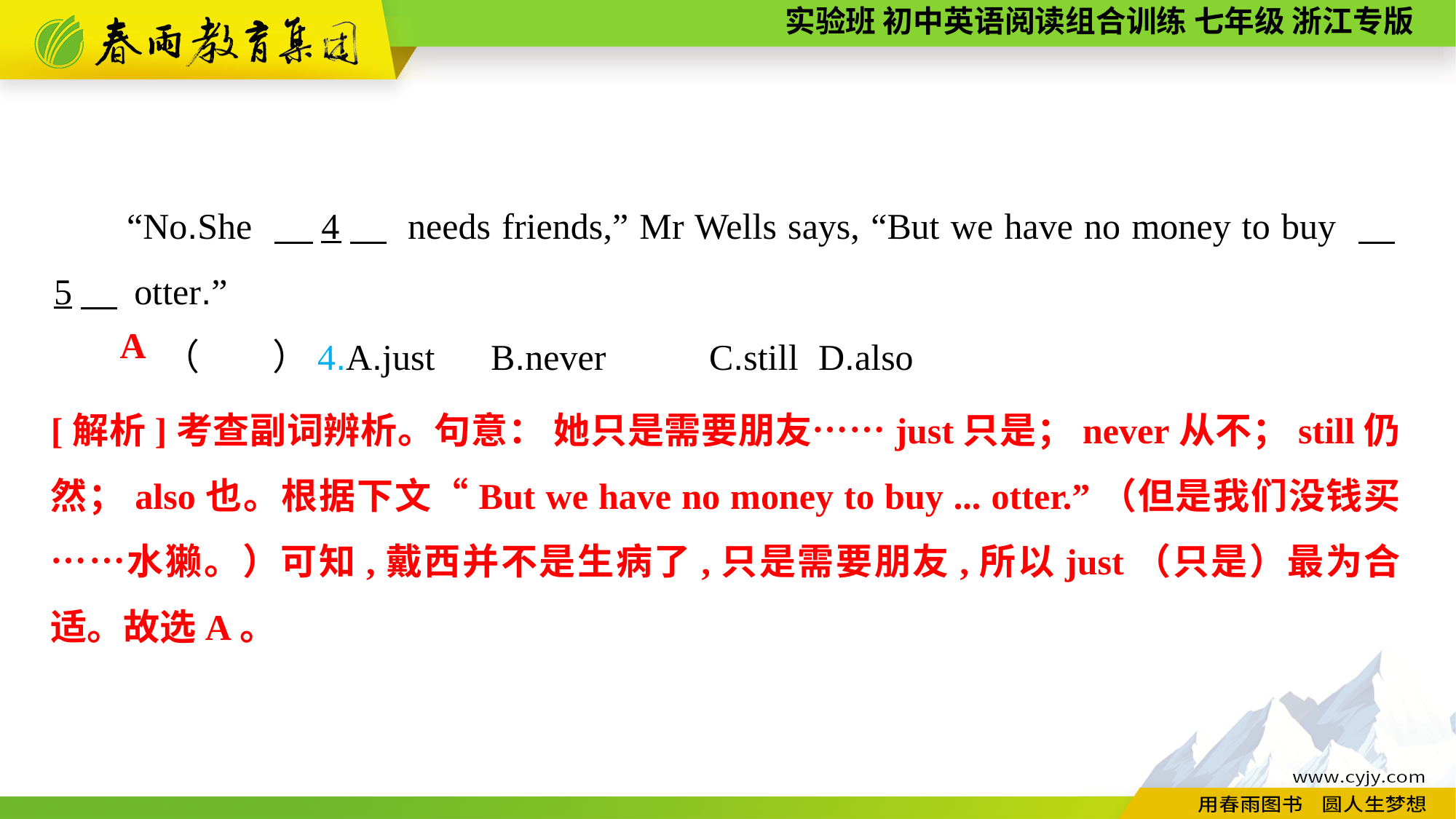

“No.She 　4　 needs friends,” Mr Wells says, “But we have no money to buy 　5　 otter.”
	（　　）4.A.just	B.never	C.still	D.also
A
[解析]考查副词辨析。句意： 她只是需要朋友……just只是；never从不；still仍然；also也。根据下文“But we have no money to buy ... otter.”（但是我们没钱买……水獭。）可知,戴西并不是生病了,只是需要朋友,所以just（只是）最为合适。故选A。